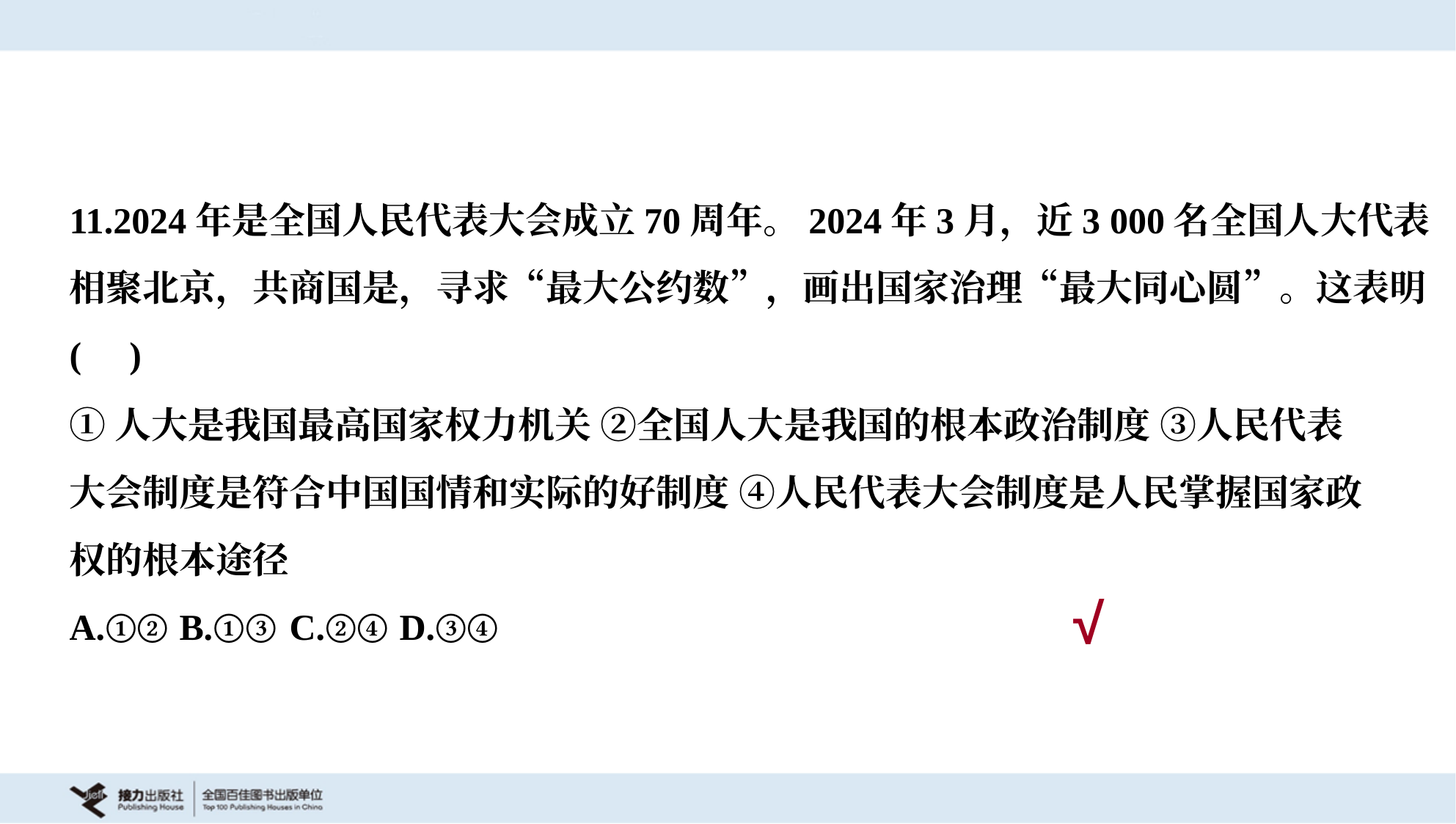

11.2024年是全国人民代表大会成立70周年。2024年3月，近3 000名全国人大代表
相聚北京，共商国是，寻求“最大公约数”，画出国家治理“最大同心圆”。这表明
(     )
①人大是我国最高国家权力机关 ②全国人大是我国的根本政治制度 ③人民代表
大会制度是符合中国国情和实际的好制度 ④人民代表大会制度是人民掌握国家政
权的根本途径
A.①②	B.①③	C.②④	D.③④
√